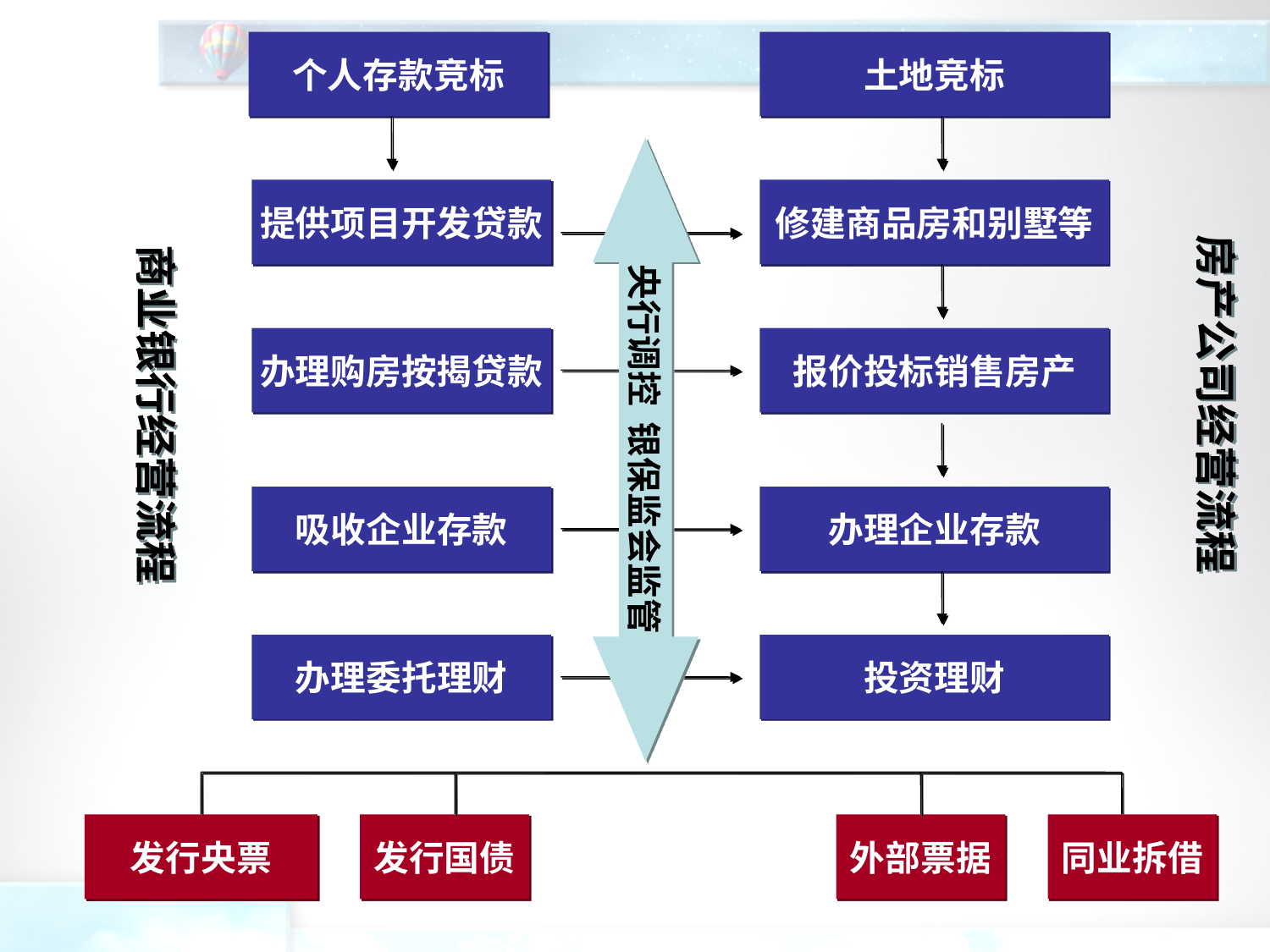

个人存款竞标
土地竞标

央行调控  银保监会监管
提供项目开发贷款
修建商品房和别墅等
房产公司经营流程
商业银行经营流程

办理购房按揭贷款
报价投标销售房产

吸收企业存款
办理企业存款

办理委托理财
投资理财

发行央票
发行国债
外部票据
同业拆借